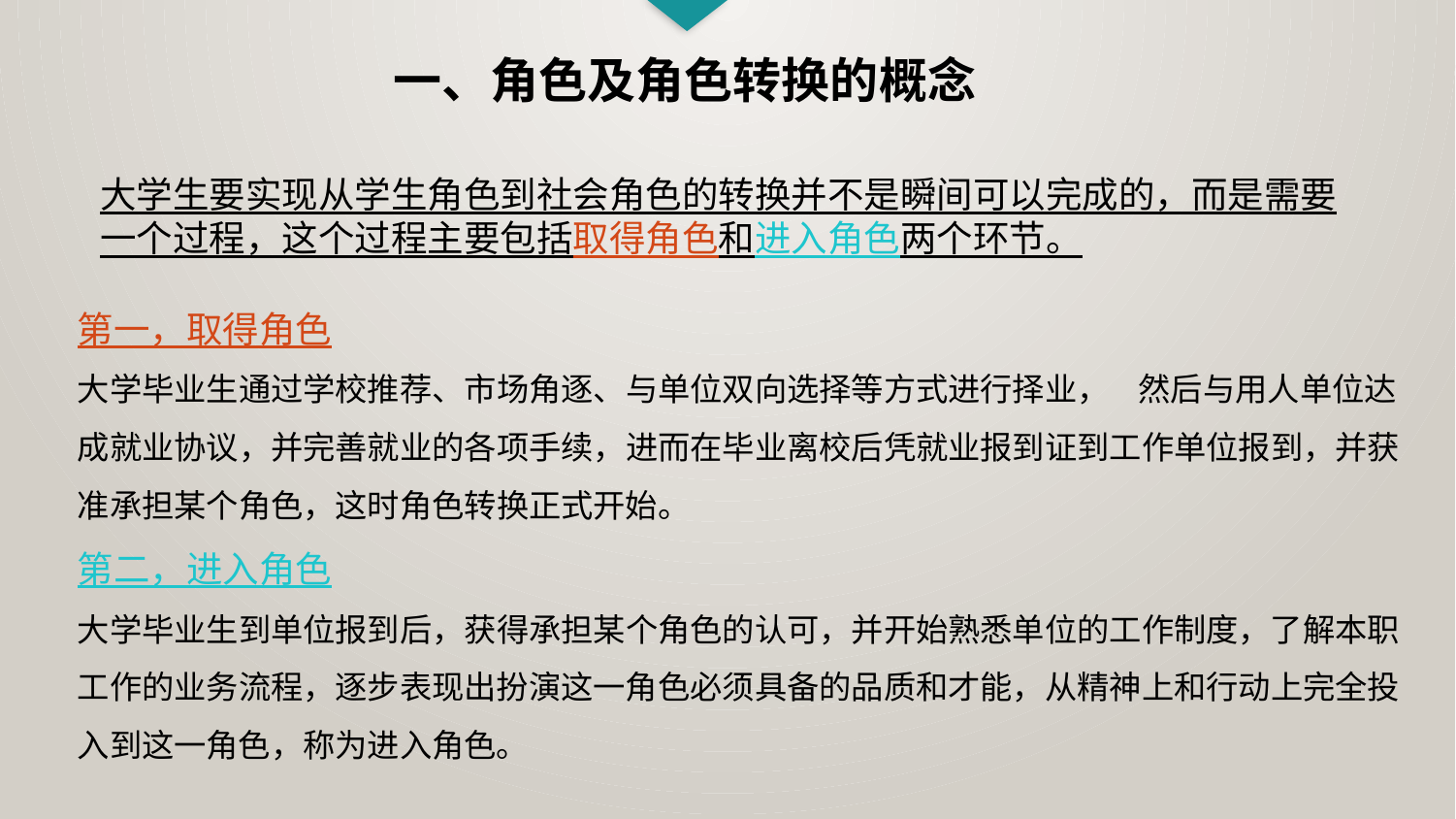

一、角色及角色转换的概念
大学生要实现从学生角色到社会角色的转换并不是瞬间可以完成的，而是需要一个过程，这个过程主要包括取得角色和进入角色两个环节。
第一，取得角色
大学毕业生通过学校推荐、市场角逐、与单位双向选择等方式进行择业，    然后与用人单位达成就业协议，并完善就业的各项手续，进而在毕业离校后凭就业报到证到工作单位报到，并获准承担某个角色，这时角色转换正式开始。
第二，进入角色
大学毕业生到单位报到后，获得承担某个角色的认可，并开始熟悉单位的工作制度，了解本职工作的业务流程，逐步表现出扮演这一角色必须具备的品质和才能，从精神上和行动上完全投入到这一角色，称为进入角色。
8